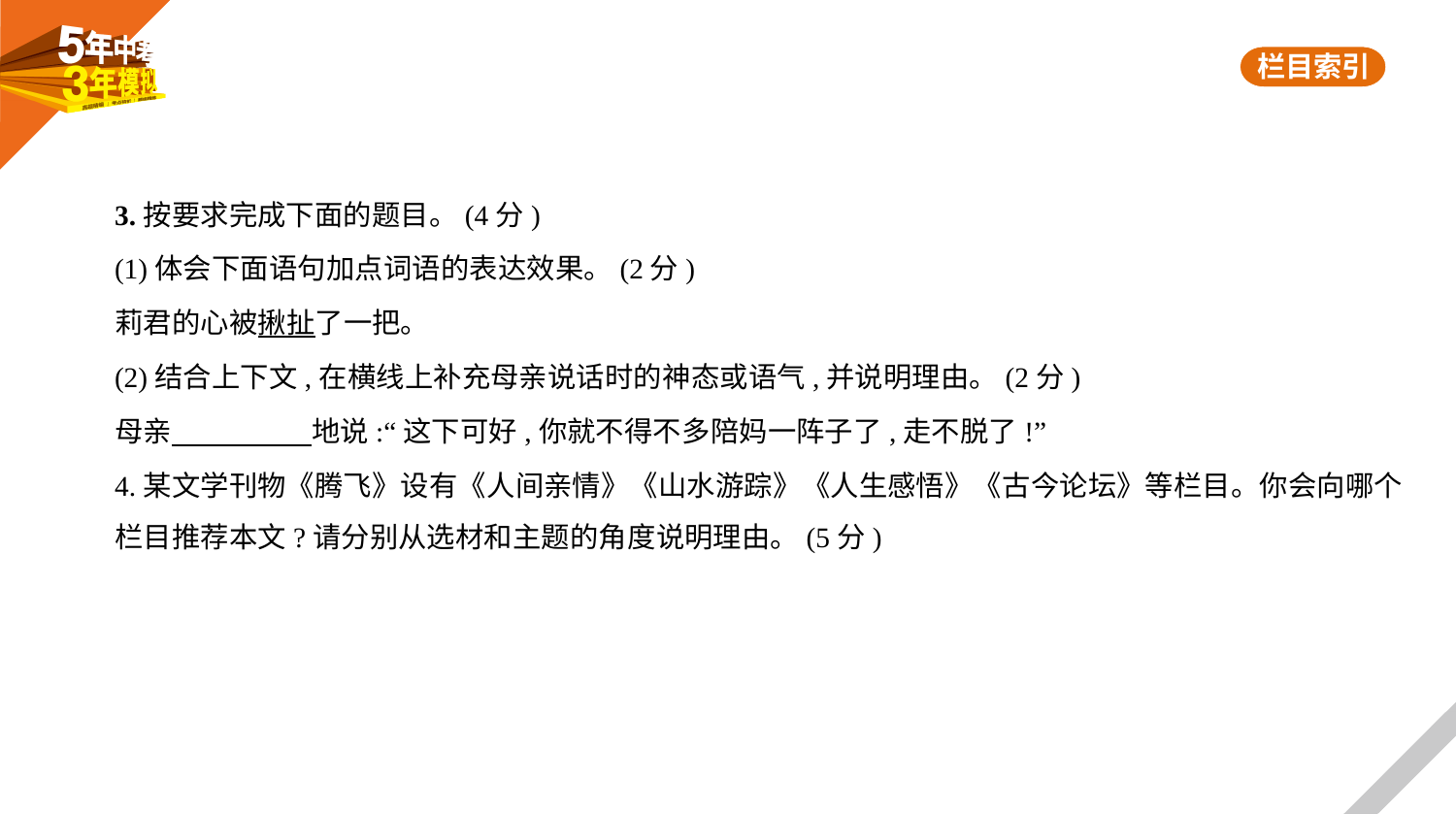

3.按要求完成下面的题目。(4分)
(1)体会下面语句加点词语的表达效果。(2分)
莉君的心被揪扯了一把。
(2)结合上下文,在横线上补充母亲说话时的神态或语气,并说明理由。(2分)
母亲　　　　    地说:“这下可好,你就不得不多陪妈一阵子了,走不脱了!”
4.某文学刊物《腾飞》设有《人间亲情》《山水游踪》《人生感悟》《古今论坛》等栏目。你会向哪个
栏目推荐本文?请分别从选材和主题的角度说明理由。(5分)